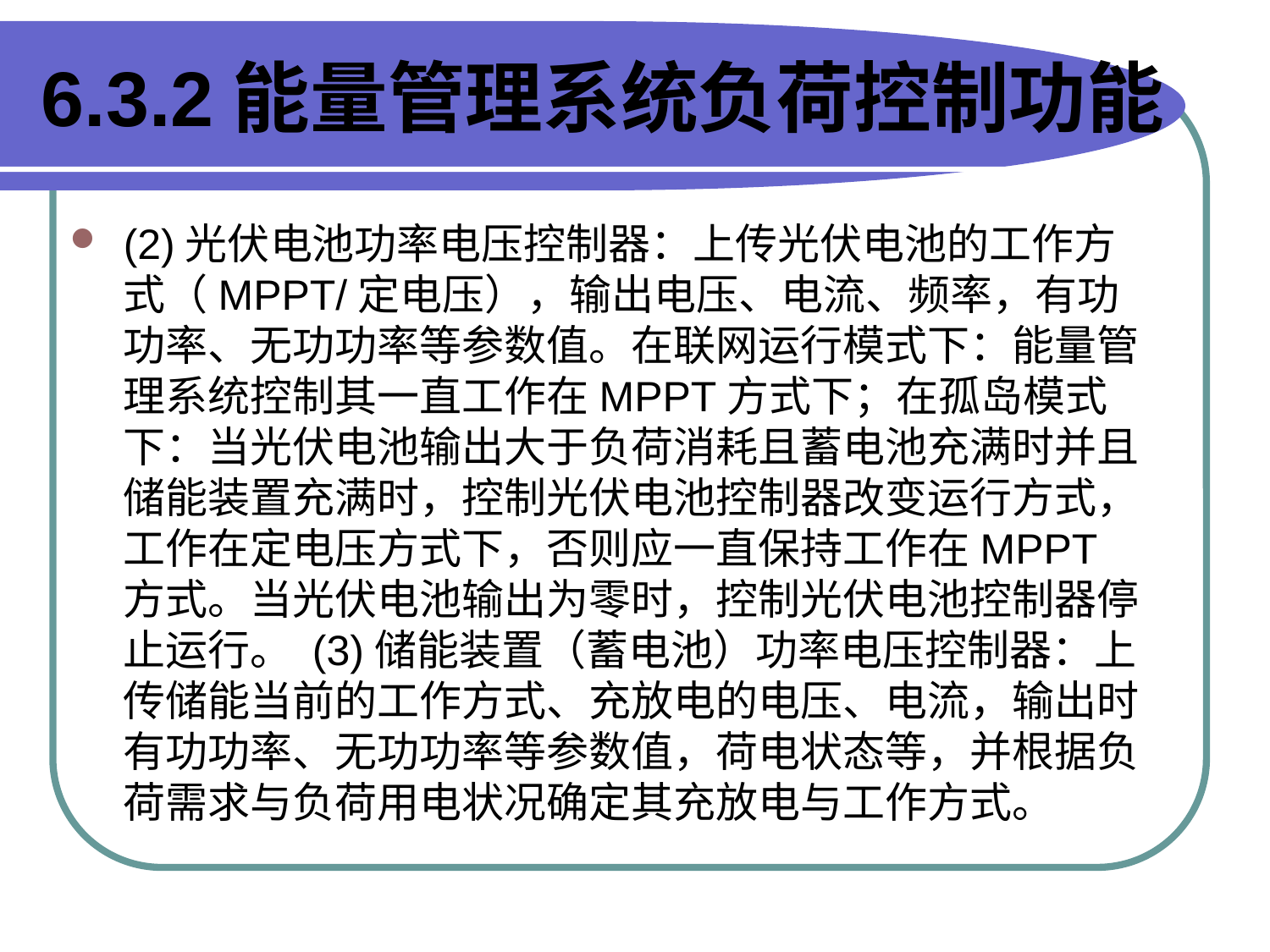

# 6.3.2能量管理系统负荷控制功能
(2)光伏电池功率电压控制器：上传光伏电池的工作方式（MPPT/定电压），输出电压、电流、频率，有功功率、无功功率等参数值。在联网运行模式下：能量管理系统控制其一直工作在MPPT方式下；在孤岛模式下：当光伏电池输出大于负荷消耗且蓄电池充满时并且储能装置充满时，控制光伏电池控制器改变运行方式，工作在定电压方式下，否则应一直保持工作在MPPT方式。当光伏电池输出为零时，控制光伏电池控制器停止运行。 (3)储能装置（蓄电池）功率电压控制器：上传储能当前的工作方式、充放电的电压、电流，输出时有功功率、无功功率等参数值，荷电状态等，并根据负荷需求与负荷用电状况确定其充放电与工作方式。

118